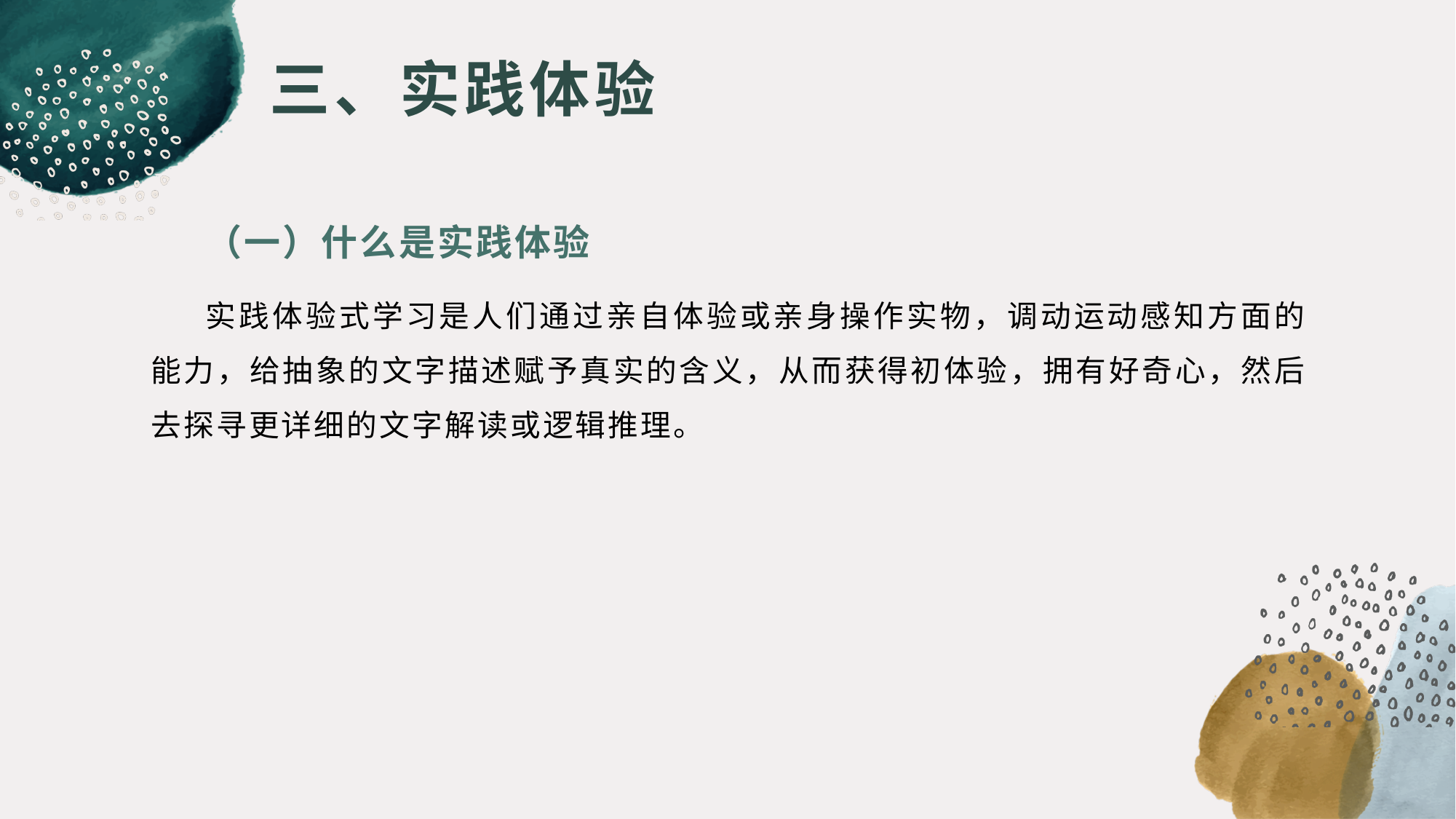

# 三、实践体验
（一）什么是实践体验
实践体验式学习是人们通过亲自体验或亲身操作实物，调动运动感知方面的能力，给抽象的文字描述赋予真实的含义，从而获得初体验，拥有好奇心，然后去探寻更详细的文字解读或逻辑推理。